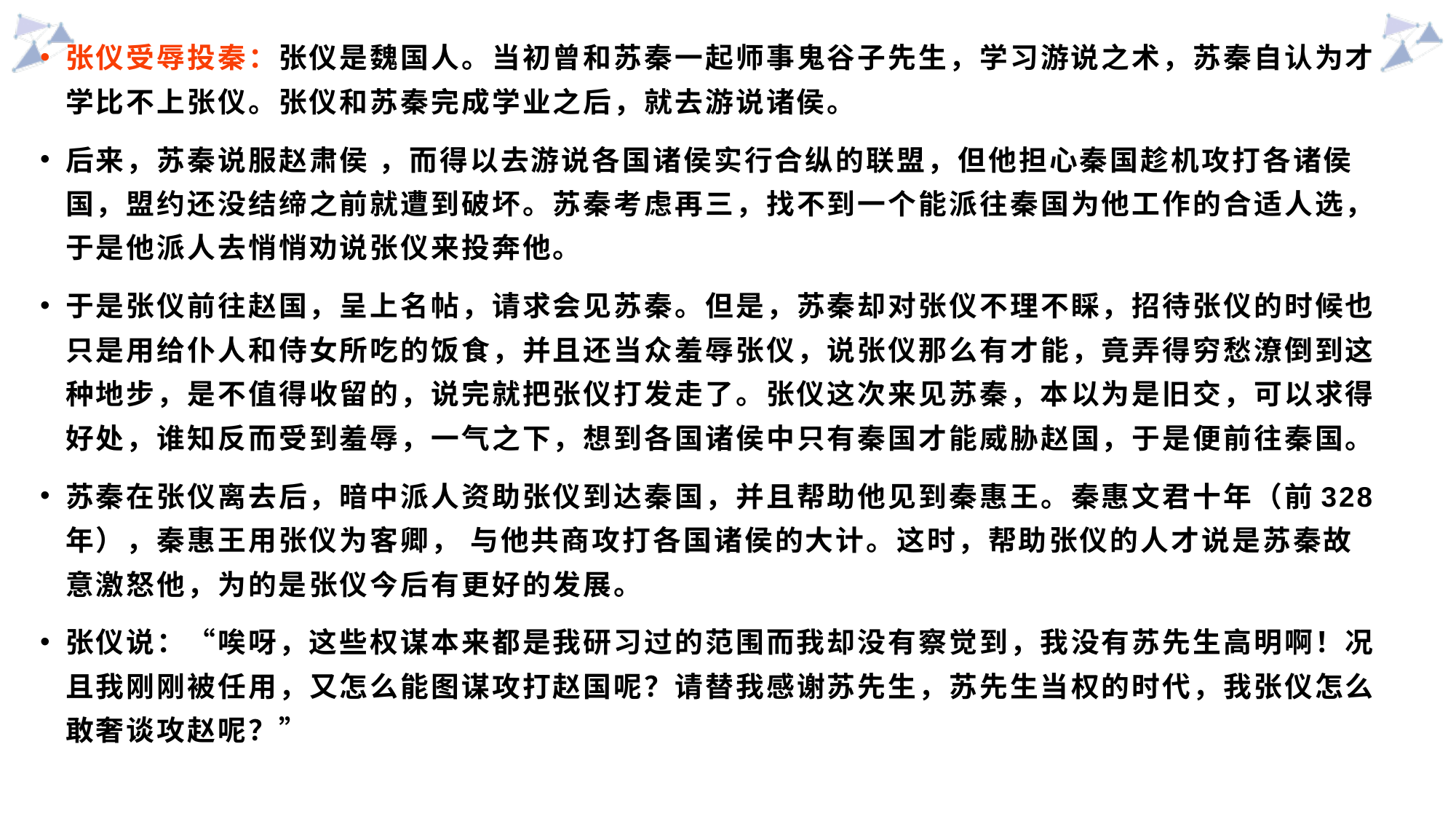

张仪受辱投秦：张仪是魏国人。当初曾和苏秦一起师事鬼谷子先生，学习游说之术，苏秦自认为才学比不上张仪。张仪和苏秦完成学业之后，就去游说诸侯。
后来，苏秦说服赵肃侯 ，而得以去游说各国诸侯实行合纵的联盟，但他担心秦国趁机攻打各诸侯国，盟约还没结缔之前就遭到破坏。苏秦考虑再三，找不到一个能派往秦国为他工作的合适人选，于是他派人去悄悄劝说张仪来投奔他。
于是张仪前往赵国，呈上名帖，请求会见苏秦。但是，苏秦却对张仪不理不睬，招待张仪的时候也只是用给仆人和侍女所吃的饭食，并且还当众羞辱张仪，说张仪那么有才能，竟弄得穷愁潦倒到这种地步，是不值得收留的，说完就把张仪打发走了。张仪这次来见苏秦，本以为是旧交，可以求得好处，谁知反而受到羞辱，一气之下，想到各国诸侯中只有秦国才能威胁赵国，于是便前往秦国。
苏秦在张仪离去后，暗中派人资助张仪到达秦国，并且帮助他见到秦惠王。秦惠文君十年（前328年），秦惠王用张仪为客卿， 与他共商攻打各国诸侯的大计。这时，帮助张仪的人才说是苏秦故意激怒他，为的是张仪今后有更好的发展。
张仪说：“唉呀，这些权谋本来都是我研习过的范围而我却没有察觉到，我没有苏先生高明啊！况且我刚刚被任用，又怎么能图谋攻打赵国呢？请替我感谢苏先生，苏先生当权的时代，我张仪怎么敢奢谈攻赵呢？”
#